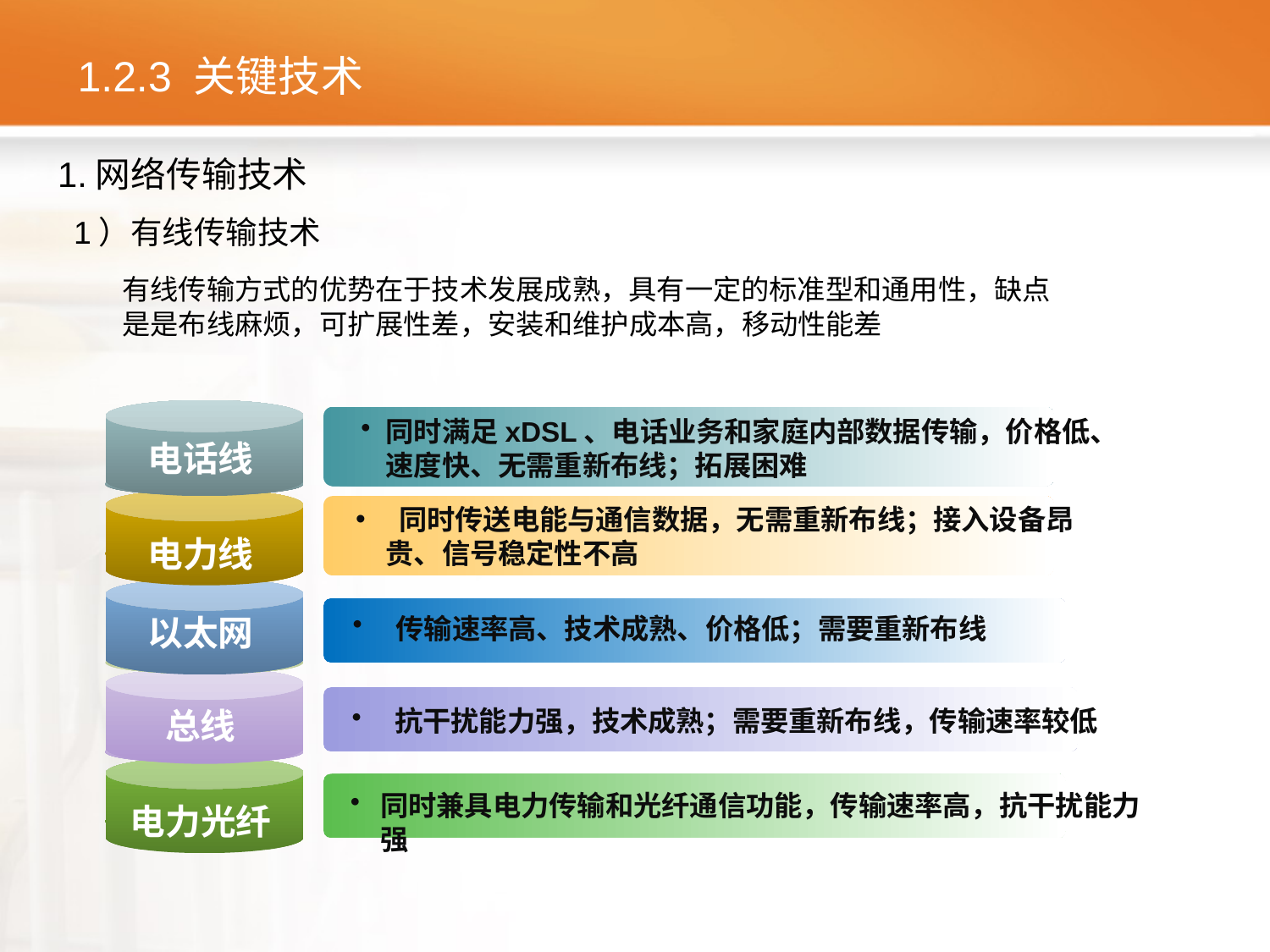

# 1.2.3 关键技术
1.网络传输技术
1）有线传输技术
有线传输方式的优势在于技术发展成熟，具有一定的标准型和通用性，缺点是是布线麻烦，可扩展性差，安装和维护成本高，移动性能差

同时满足xDSL、电话业务和家庭内部数据传输，价格低、速度快、无需重新布线；拓展困难
电话线

 同时传送电能与通信数据，无需重新布线；接入设备昂贵、信号稳定性不高
电力线

 传输速率高、技术成熟、价格低；需要重新布线
以太网

总线
 抗干扰能力强，技术成熟；需要重新布线，传输速率较低

同时兼具电力传输和光纤通信功能，传输速率高，抗干扰能力强
电力光纤